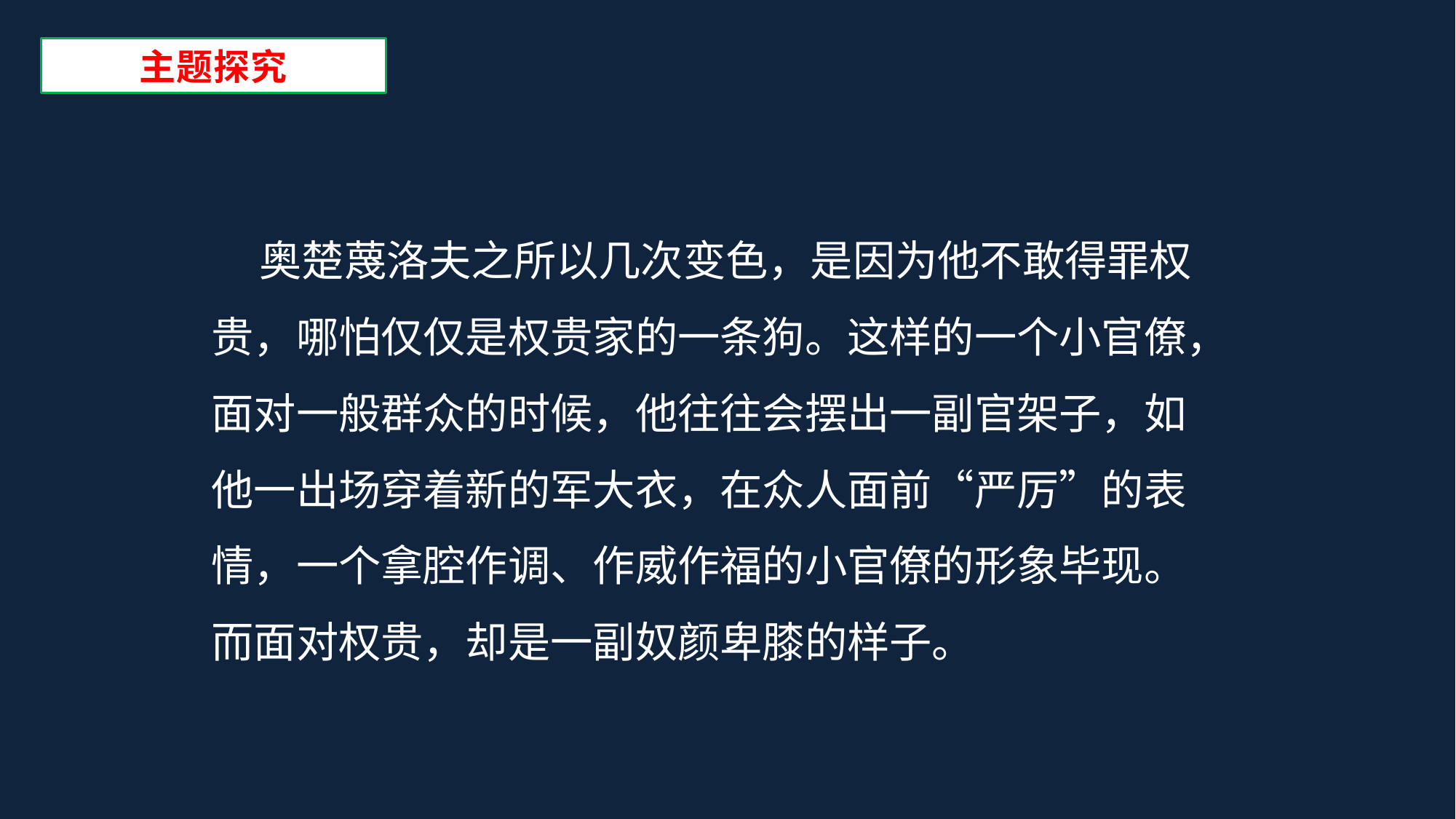

主题探究
    奥楚蔑洛夫之所以几次变色，是因为他不敢得罪权贵，哪怕仅仅是权贵家的一条狗。这样的一个小官僚，面对一般群众的时候，他往往会摆出一副官架子，如他一出场穿着新的军大衣，在众人面前“严厉”的表情，一个拿腔作调、作威作福的小官僚的形象毕现。而面对权贵，却是一副奴颜卑膝的样子。